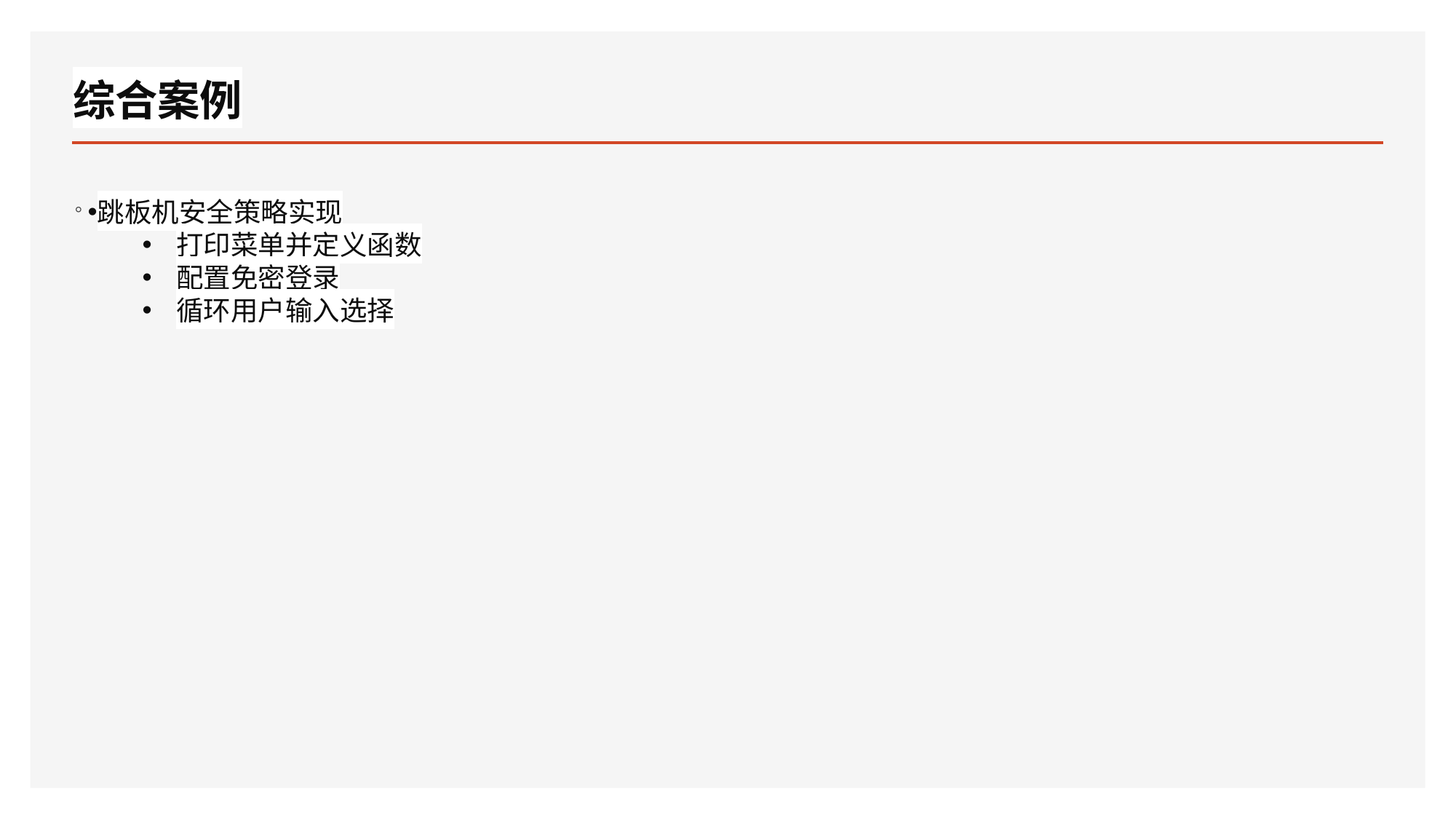

# 综合案例
。
跳板机安全策略实现
打印菜单并定义函数
配置免密登录
循环用户输入选择